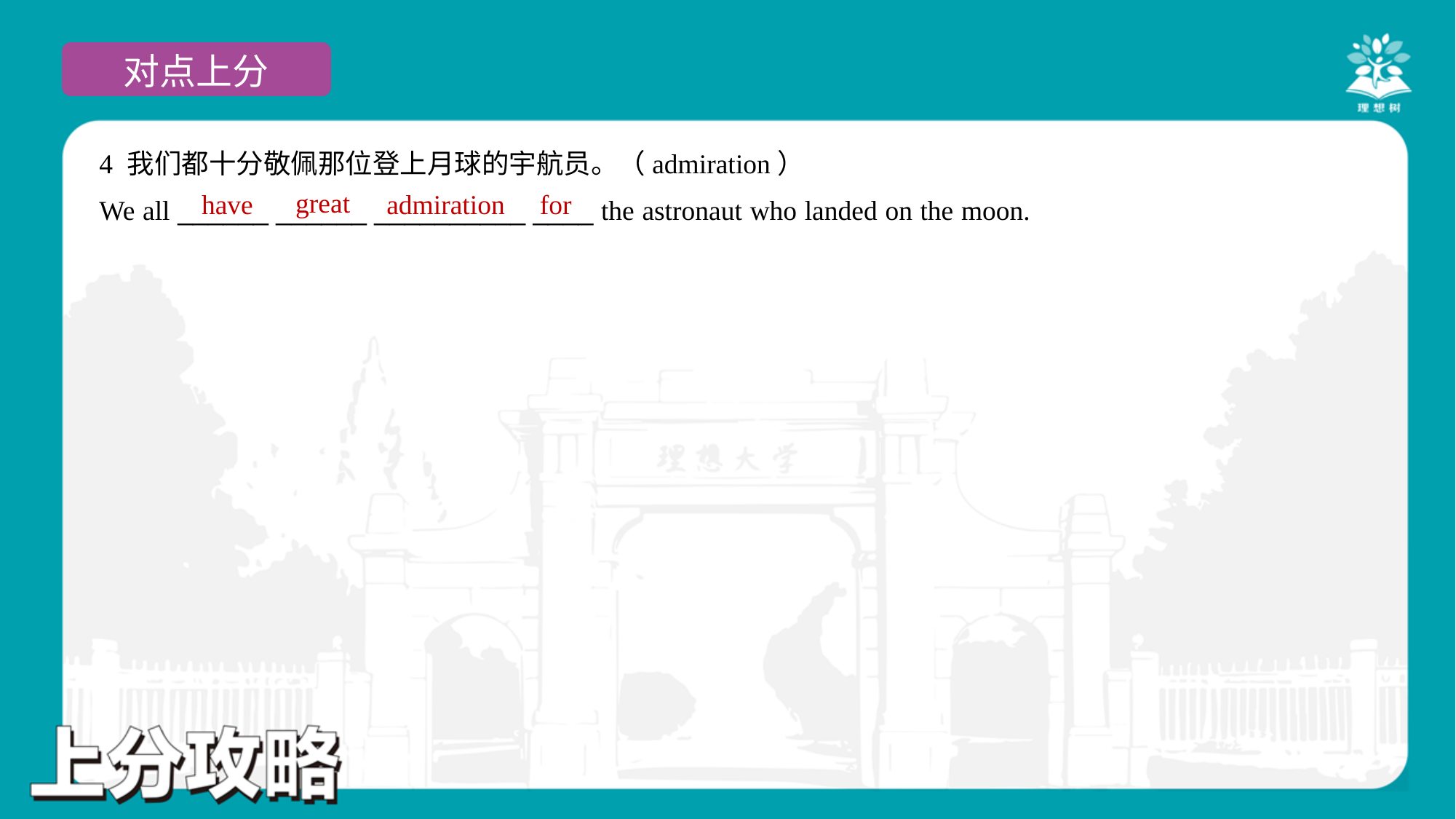

4 我们都十分敬佩那位登上月球的宇航员。（admiration）
We all ______ ______ __________ ____ the astronaut who landed on the moon.
great
have
admiration
for